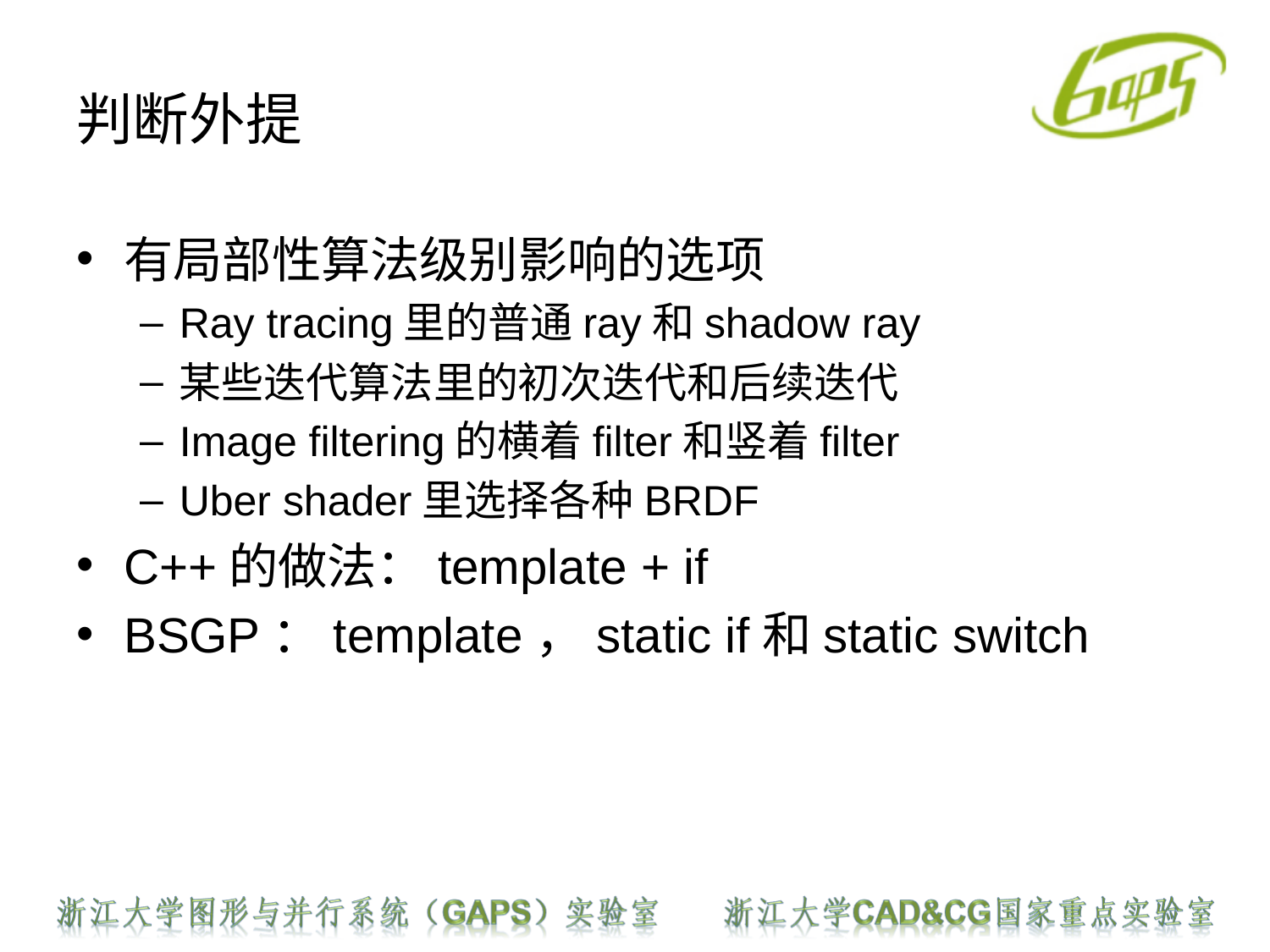

# 判断外提
有局部性算法级别影响的选项
Ray tracing里的普通ray和shadow ray
某些迭代算法里的初次迭代和后续迭代
Image filtering的横着filter和竖着filter
Uber shader里选择各种BRDF
C++的做法：template + if
BSGP：template，static if和static switch